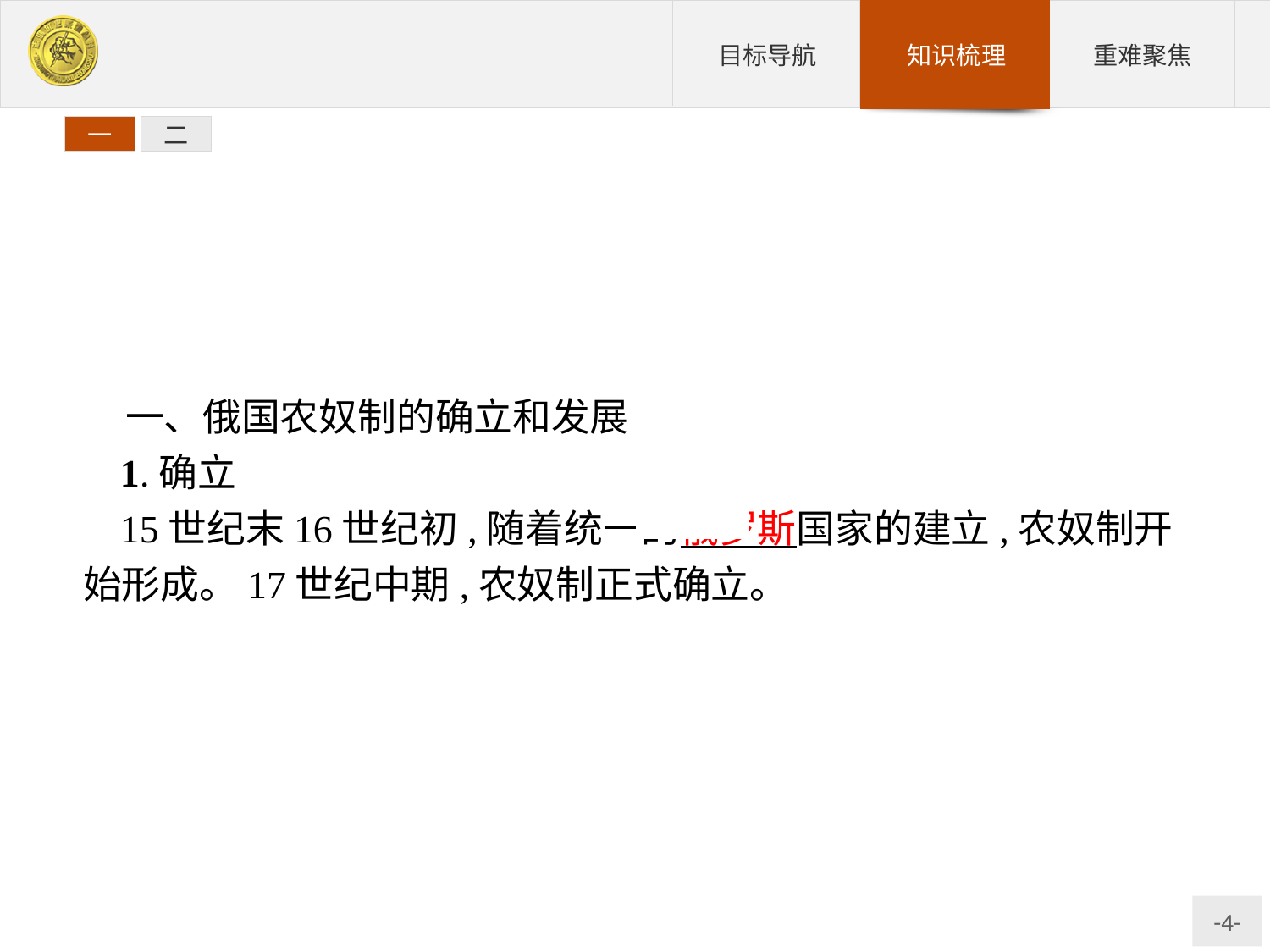

一
二
一、俄国农奴制的确立和发展
1.确立
15世纪末16世纪初,随着统一的俄罗斯国家的建立,农奴制开始形成。17世纪中期,农奴制正式确立。